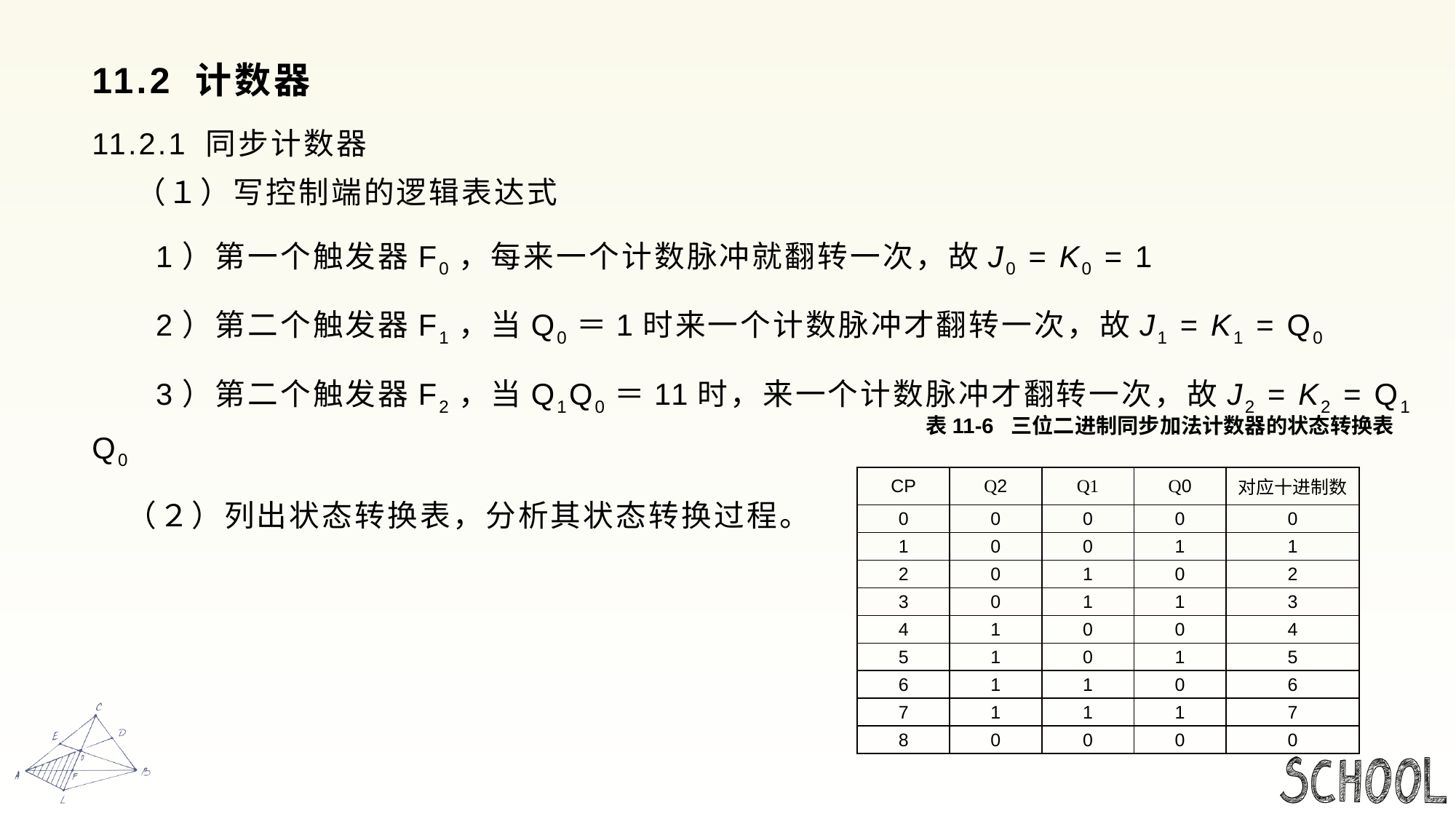

# 11.2 计数器
11.2.1 同步计数器
    （１）写控制端的逻辑表达式
      1）第一个触发器F0，每来一个计数脉冲就翻转一次，故J0 = K0 = 1
      2）第二个触发器F1，当Q0＝1时来一个计数脉冲才翻转一次，故J1 = K1 = Q0
      3）第二个触发器F2，当Q1Q0＝11时，来一个计数脉冲才翻转一次，故J2 = K2 = Q1 Q0
   （２）列出状态转换表，分析其状态转换过程。
表11-6  三位二进制同步加法计数器的状态转换表
| CP | Q2 | Q1 | Q0 | 对应十进制数 |
| --- | --- | --- | --- | --- |
| 0 | 0 | 0 | 0 | 0 |
| 1 | 0 | 0 | 1 | 1 |
| 2 | 0 | 1 | 0 | 2 |
| 3 | 0 | 1 | 1 | 3 |
| 4 | 1 | 0 | 0 | 4 |
| 5 | 1 | 0 | 1 | 5 |
| 6 | 1 | 1 | 0 | 6 |
| 7 | 1 | 1 | 1 | 7 |
| 8 | 0 | 0 | 0 | 0 |